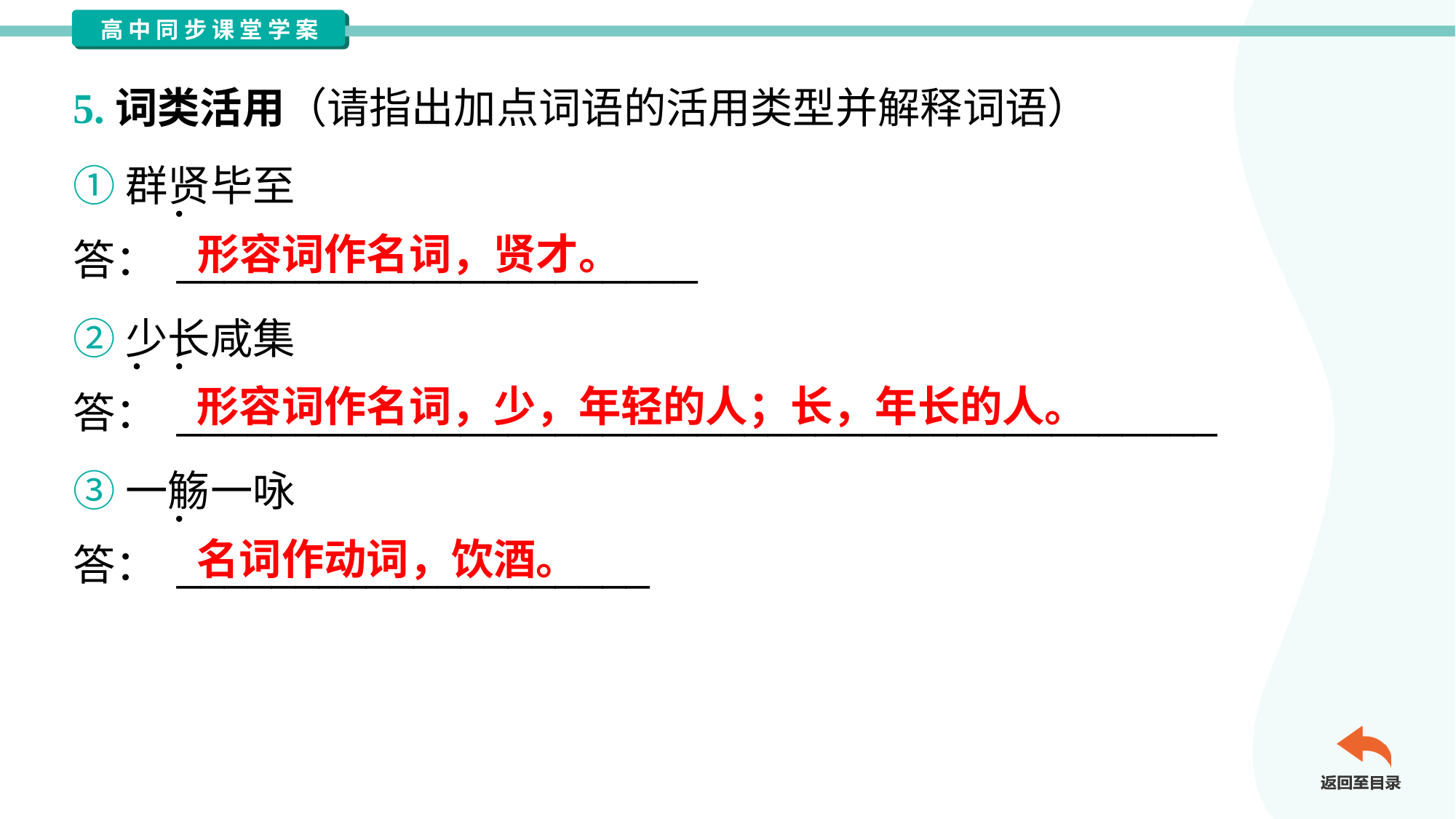

5.词类活用（请指出加点词语的活用类型并解释词语）
①群贤毕至
答： ______________________
形容词作名词，贤才。

②少长咸集
答： ____________________________________________
形容词作名词，少，年轻的人；长，年长的人。

③一觞一咏
答： ____________________
名词作动词，饮酒。